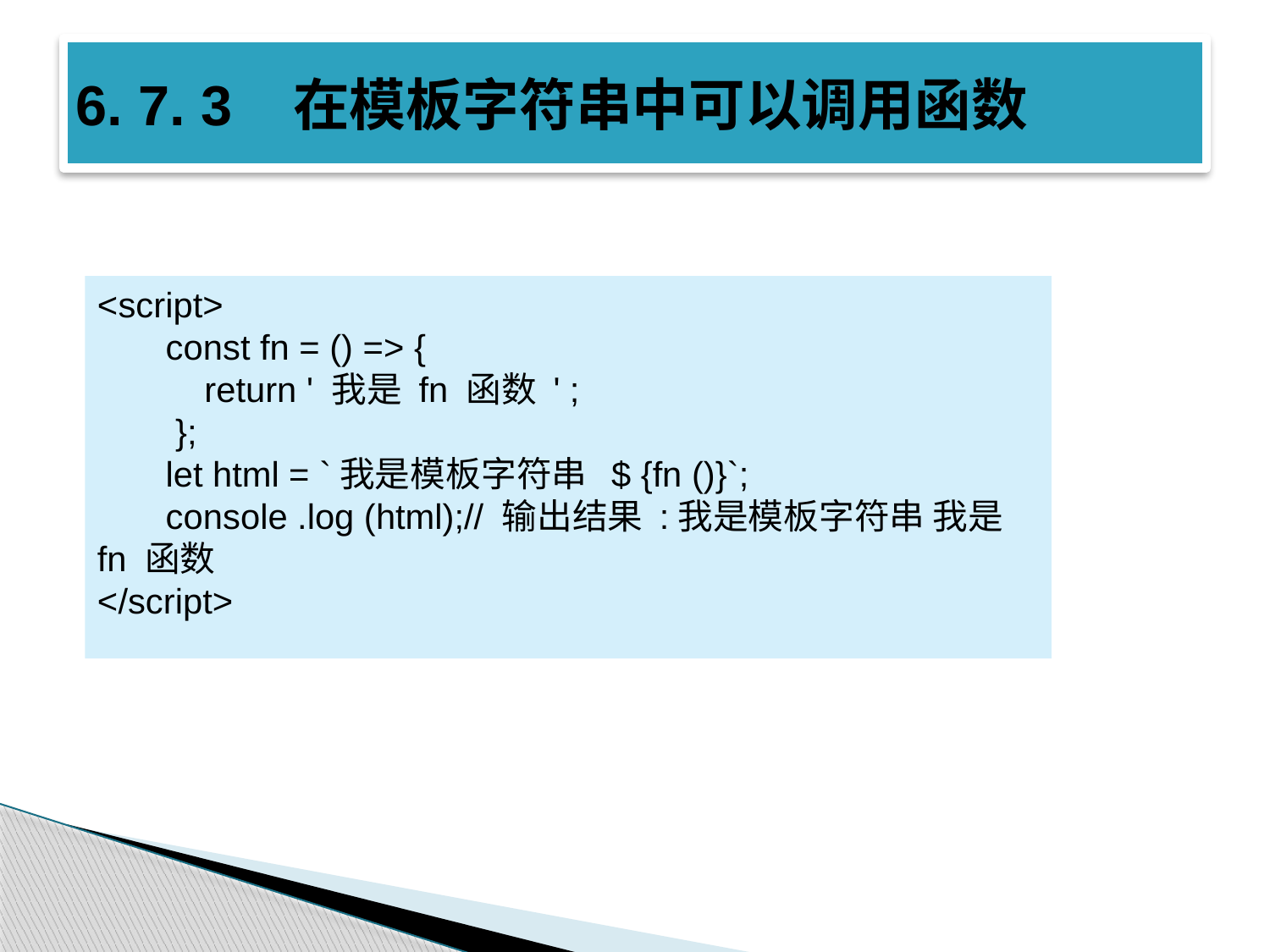

# 6. 7. 3   在模板字符串中可以调用函数
<script>
       const fn = () => {
           return ' 我是 fn 函数 ' ;
        };
       let html = `我是模板字符串  $ {fn ()}`;
       console .log (html);// 输出结果 :我是模板字符串 我是 fn 函数
</script>